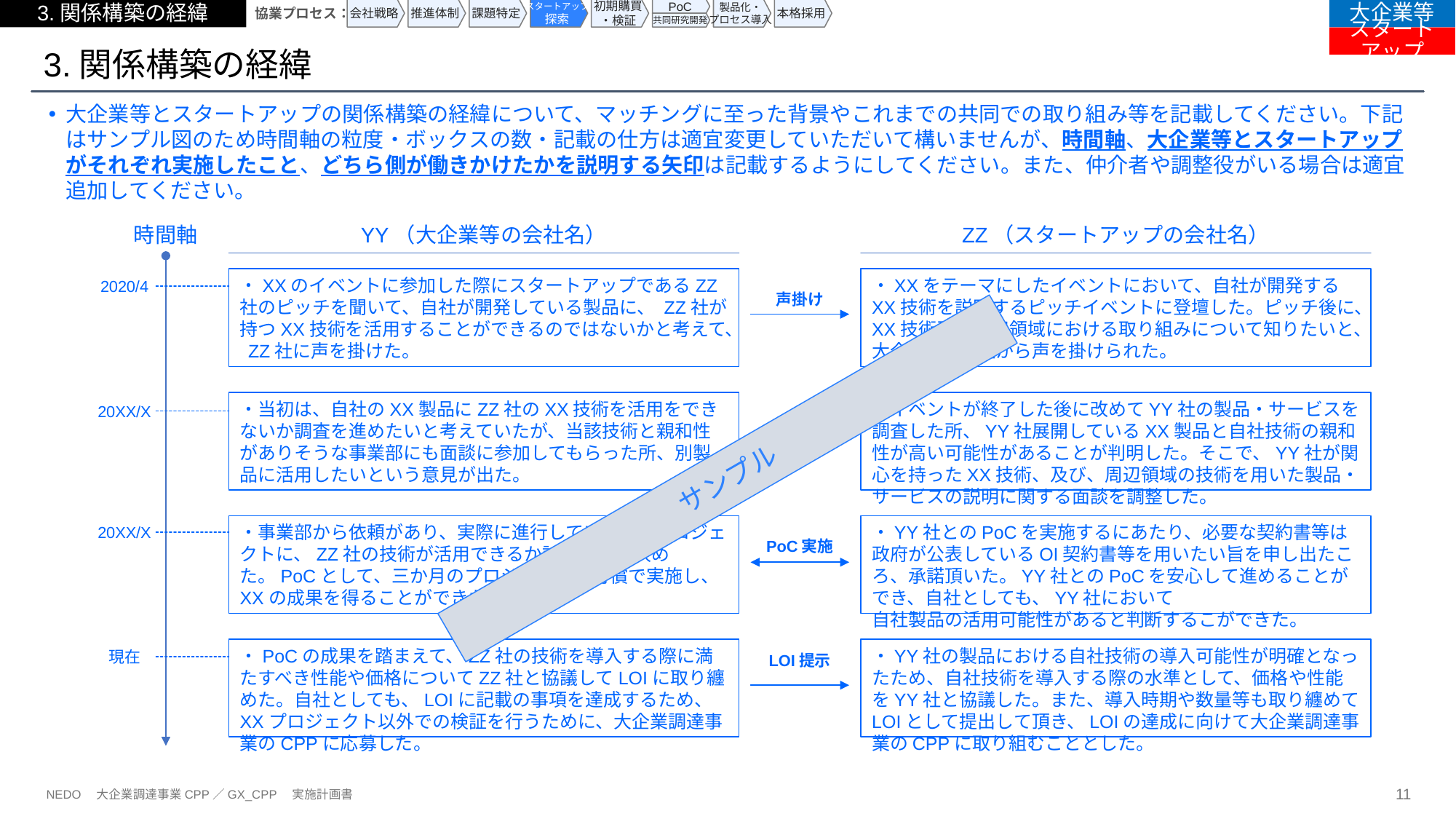

3.関係構築の経緯
協業プロセス：
会社戦略
推進体制
課題特定
スタートアップ
探索
初期購買
・検証
PoC
製品化・
プロセス導入
本格採用
大企業等
共同研究開発
スタートアップ
# 3.関係構築の経緯
大企業等とスタートアップの関係構築の経緯について、マッチングに至った背景やこれまでの共同での取り組み等を記載してください。下記はサンプル図のため時間軸の粒度・ボックスの数・記載の仕方は適宜変更していただいて構いませんが、時間軸、大企業等とスタートアップがそれぞれ実施したこと、どちら側が働きかけたかを説明する矢印は記載するようにしてください。また、仲介者や調整役がいる場合は適宜追加してください。
時間軸
YY（大企業等の会社名）
ZZ（スタートアップの会社名）
・XXのイベントに参加した際にスタートアップであるZZ社のピッチを聞いて、自社が開発している製品に、 ZZ社が持つXX技術を活用することができるのではないかと考えて、 ZZ社に声を掛けた。
・XXをテーマにしたイベントにおいて、自社が開発するXX技術を説明するピッチイベントに登壇した。ピッチ後に、XX技術及び周辺領域における取り組みについて知りたいと、大企業のYY社から声を掛けられた。
2020/4
声掛け
・当初は、自社のXX製品にZZ社のXX技術を活用をできないか調査を進めたいと考えていたが、当該技術と親和性がありそうな事業部にも面談に参加してもらった所、別製品に活用したいという意見が出た。
・イベントが終了した後に改めてYY社の製品・サービスを調査した所、YY社展開しているXX製品と自社技術の親和性が高い可能性があることが判明した。そこで、YY社が関心を持ったXX技術、及び、周辺領域の技術を用いた製品・サービスの説明に関する面談を調整した。
20XX/X
面談
サンプル
・事業部から依頼があり、実際に進行しているXXプロジェクトに、ZZ社の技術が活用できるか試すことに決めた。PoCとして、三か月のプロジェクトを有償で実施し、XXの成果を得ることができた。
・YY社とのPoCを実施するにあたり、必要な契約書等は政府が公表しているOI契約書等を用いたい旨を申し出たころ、承諾頂いた。YY社とのPoCを安心して進めることができ、自社としても、YY社において
自社製品の活用可能性があると判断するこができた。
20XX/X
PoC実施
・PoCの成果を踏まえて、ZZ社の技術を導入する際に満たすべき性能や価格についてZZ社と協議してLOIに取り纏めた。自社としても、LOIに記載の事項を達成するため、XXプロジェクト以外での検証を行うために、大企業調達事業のCPPに応募した。
・YY社の製品における自社技術の導入可能性が明確となったため、自社技術を導入する際の水準として、価格や性能をYY社と協議した。また、導入時期や数量等も取り纏めてLOIとして提出して頂き、LOIの達成に向けて大企業調達事業のCPPに取り組むこととした。
現在
LOI提示
NEDO　大企業調達事業CPP／GX_CPP　実施計画書
11